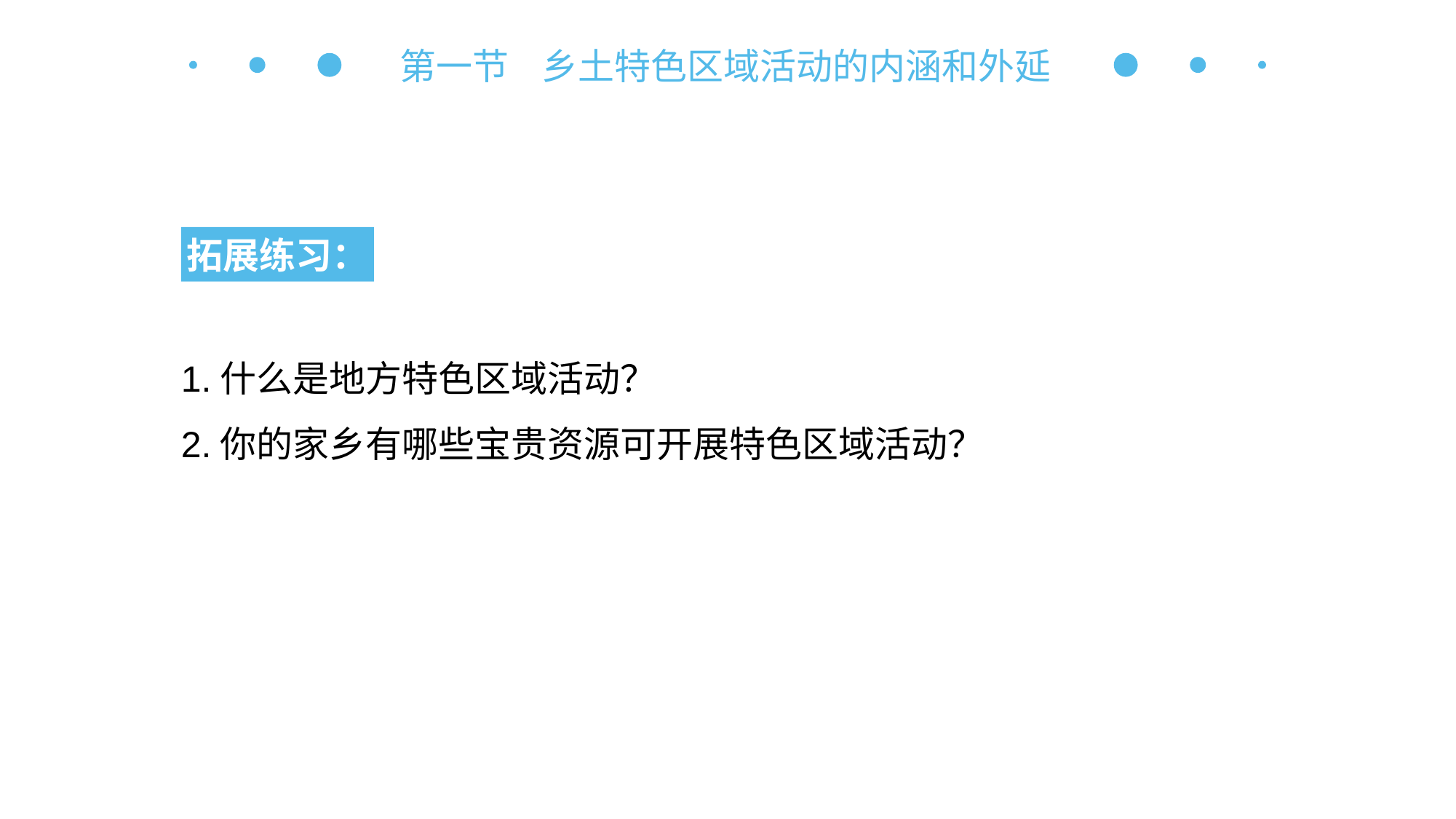

第一节    乡土特色区域活动的内涵和外延

拓展练习：
1.什么是地方特色区域活动？
2.你的家乡有哪些宝贵资源可开展特色区域活动？